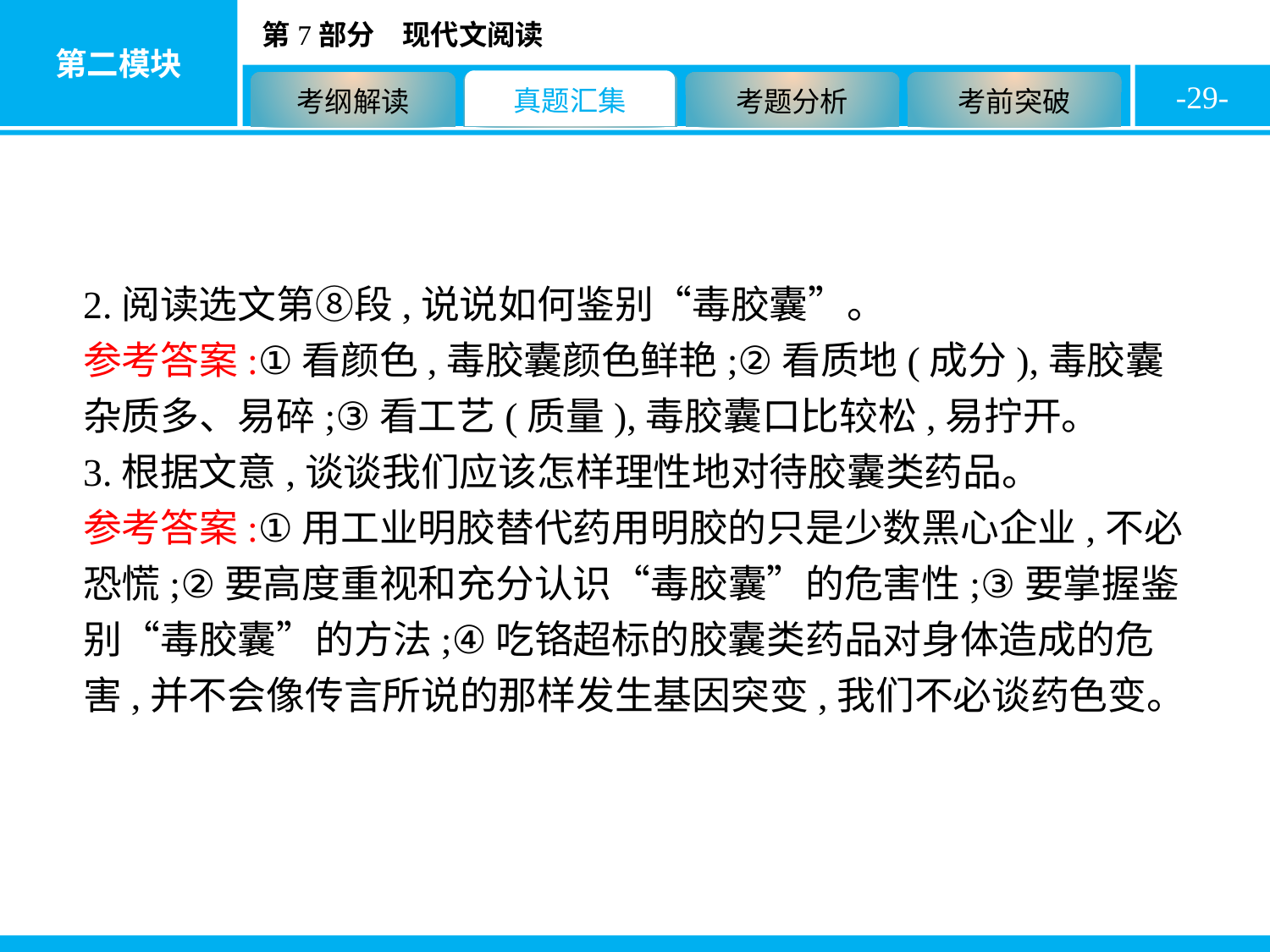

-29-
2.阅读选文第⑧段,说说如何鉴别“毒胶囊”。
参考答案:①看颜色,毒胶囊颜色鲜艳;②看质地(成分),毒胶囊杂质多、易碎;③看工艺(质量),毒胶囊口比较松,易拧开。
3.根据文意,谈谈我们应该怎样理性地对待胶囊类药品。
参考答案:①用工业明胶替代药用明胶的只是少数黑心企业,不必恐慌;②要高度重视和充分认识“毒胶囊”的危害性;③要掌握鉴别“毒胶囊”的方法;④吃铬超标的胶囊类药品对身体造成的危害,并不会像传言所说的那样发生基因突变,我们不必谈药色变。